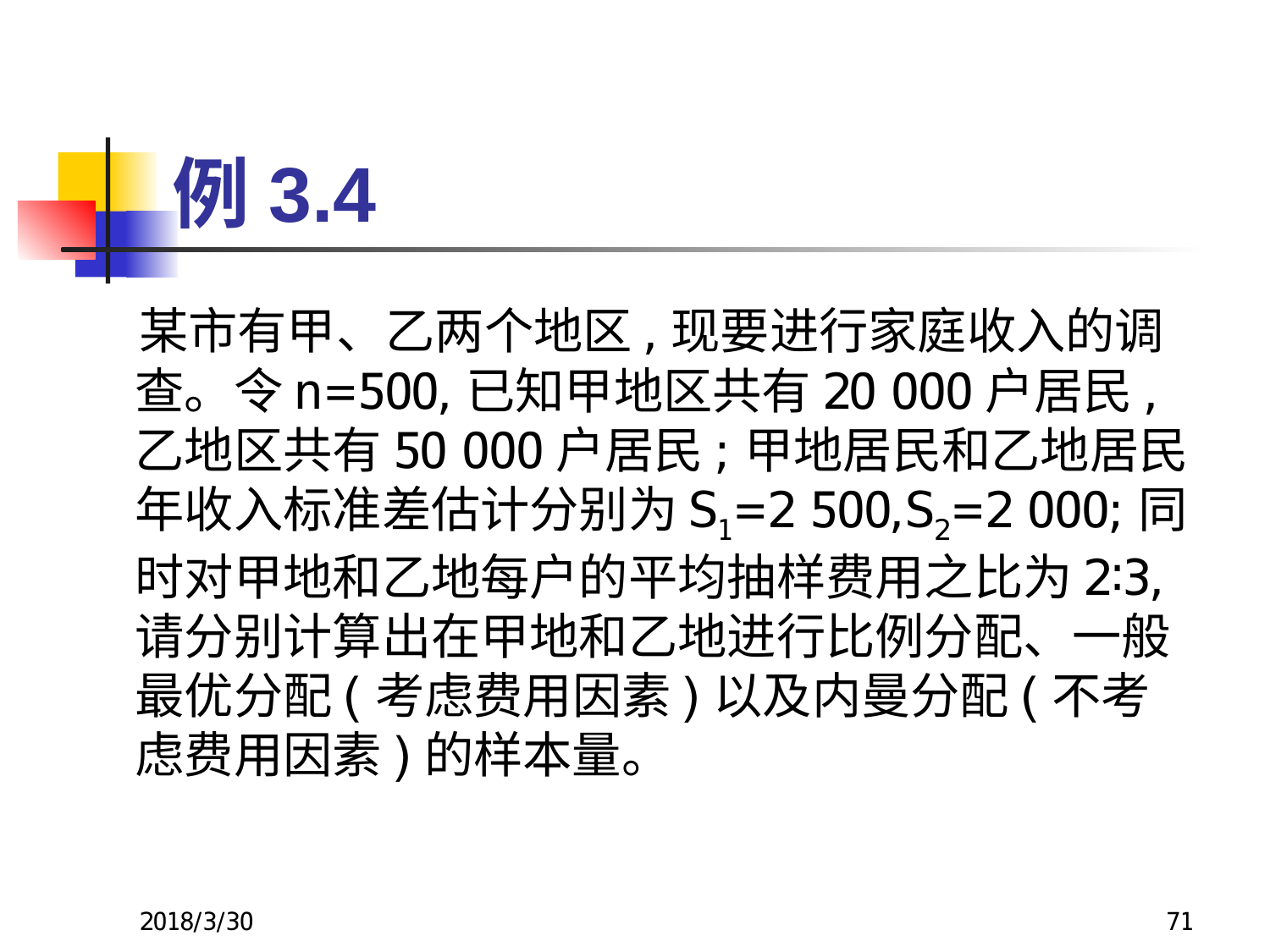

# 例3.4
   某市有甲、乙两个地区,现要进行家庭收入的调查。令n=500,已知甲地区共有20 000户居民,乙地区共有50 000户居民;甲地居民和乙地居民年收入标准差估计分别为S1=2 500,S2=2 000;同时对甲地和乙地每户的平均抽样费用之比为2∶3,请分别计算出在甲地和乙地进行比例分配、一般最优分配(考虑费用因素)以及内曼分配(不考虑费用因素)的样本量。
2018/3/30
71